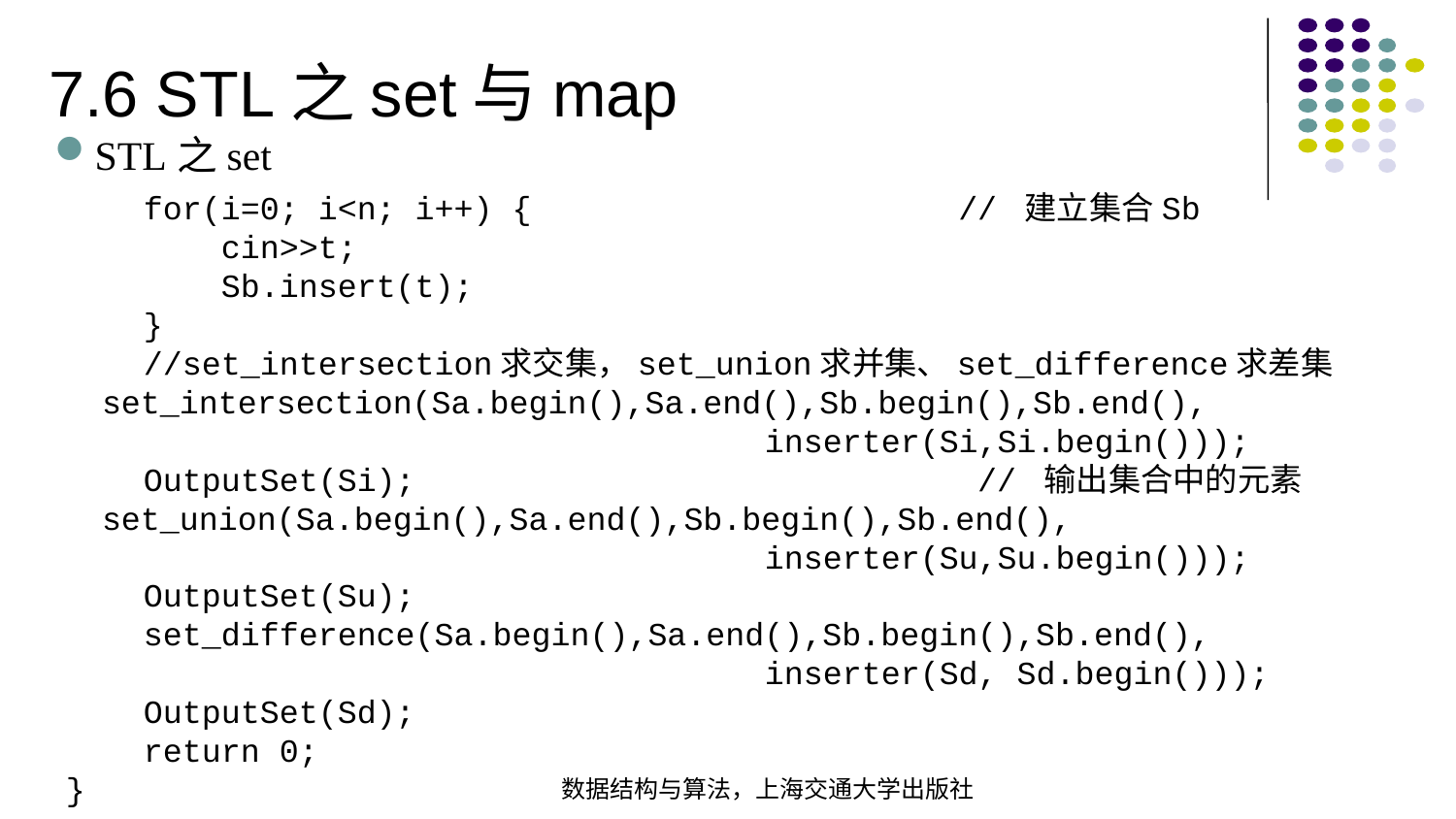

7.6 STL之set与map
STL之set
    for(i=0; i<n; i++) {                      // 建立集合Sb        cin>>t;        Sb.insert(t);    }    //set_intersection求交集，set_union求并集、set_difference求差集    set_intersection(Sa.begin(),Sa.end(),Sb.begin(),Sb.end(),                                    inserter(Si,Si.begin()));    OutputSet(Si);                             // 输出集合中的元素    set_union(Sa.begin(),Sa.end(),Sb.begin(),Sb.end(),                                    inserter(Su,Su.begin()));    OutputSet(Su);    set_difference(Sa.begin(),Sa.end(),Sb.begin(),Sb.end(),                                      inserter(Sd, Sd.begin()));    OutputSet(Sd);    return 0;}